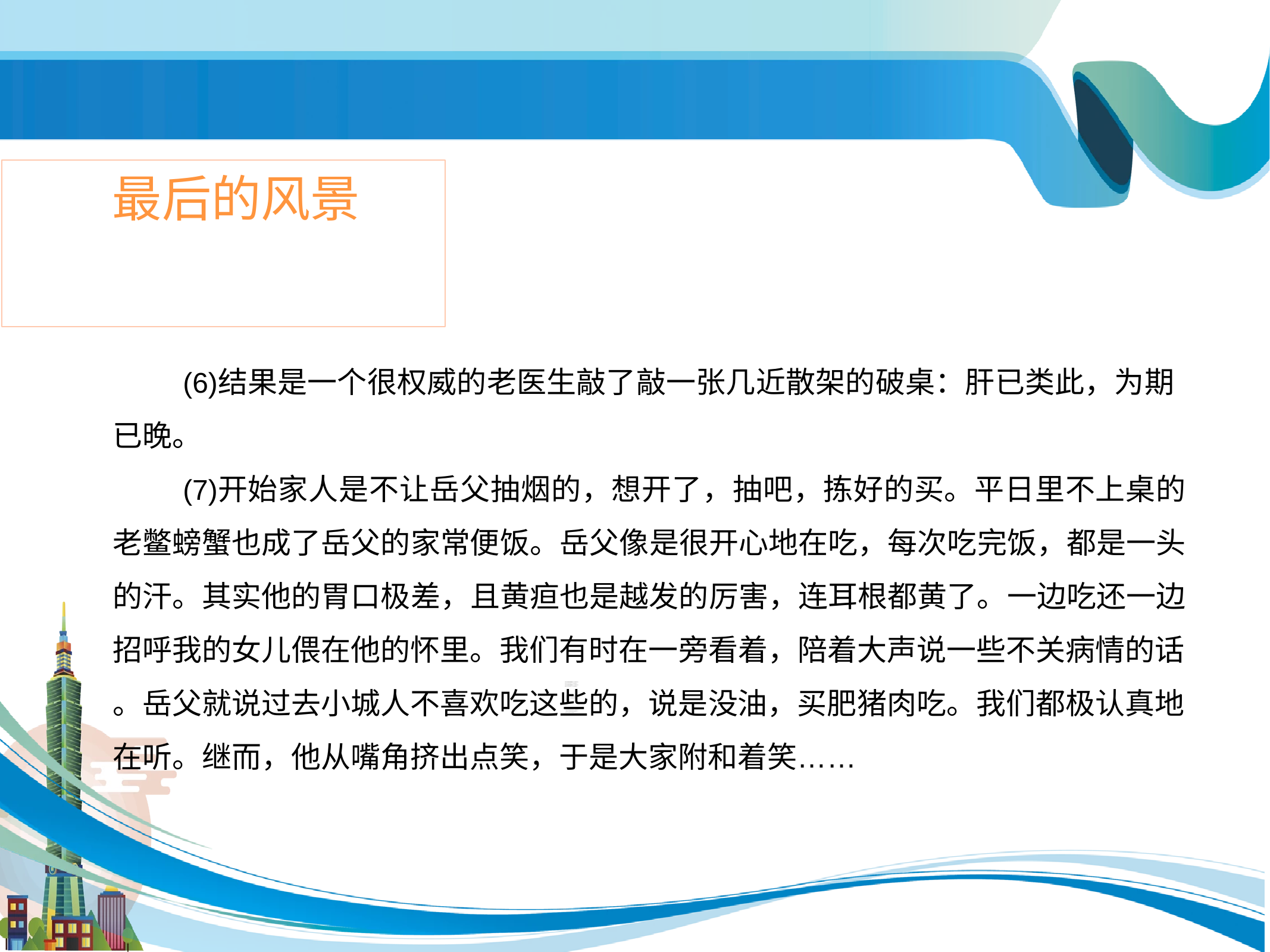

# 最后的风景
结果是一个很权威的老医生敲了敲一张几近散架的破桌：肝已类此，为期 已晚。
开始家人是不让岳父抽烟的，想开了，抽吧，拣好的买。平日里不上桌的 老鳖螃蟹也成了岳父的家常便饭。岳父像是很开心地在吃，每次吃完饭，都是一头 的汗。其实他的胃口极差，且黄疸也是越发的厉害，连耳根都黄了。一边吃还一边 招呼我的女儿偎在他的怀里。我们有时在一旁看着，陪着大声说一些不关病情的话
。岳父就说过去小城人不喜欢吃这些的，说是没油，买肥猪肉吃。我们都极认真地 在听。继而，他从嘴角挤出点笑，于是大家附和着笑……